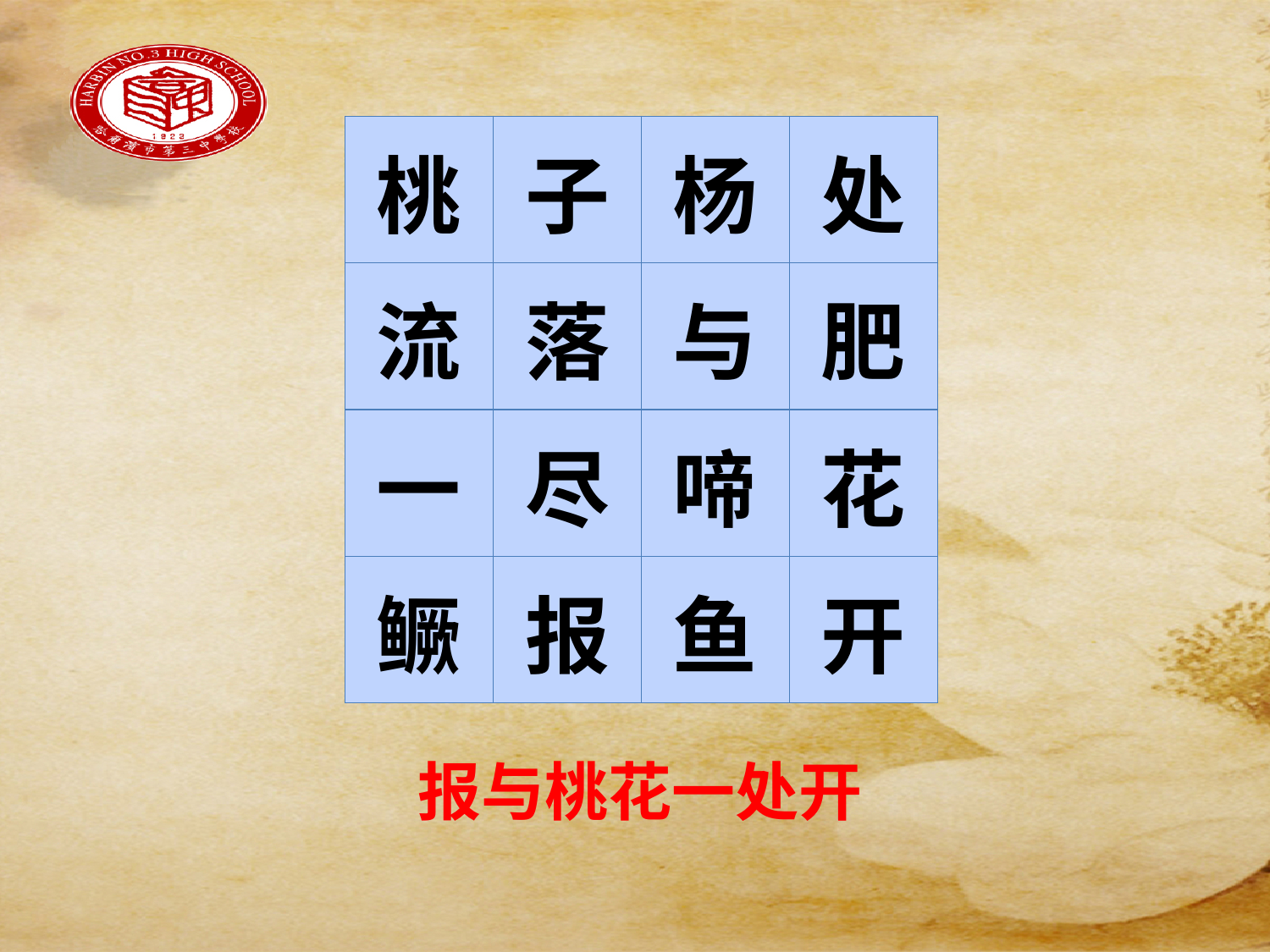

#
| 桃 | 子 | 杨 | 处 |
| --- | --- | --- | --- |
| 流 | 落 | 与 | 肥 |
| 一 | 尽 | 啼 | 花 |
| 鳜 | 报 | 鱼 | 开 |
报与桃花一处开